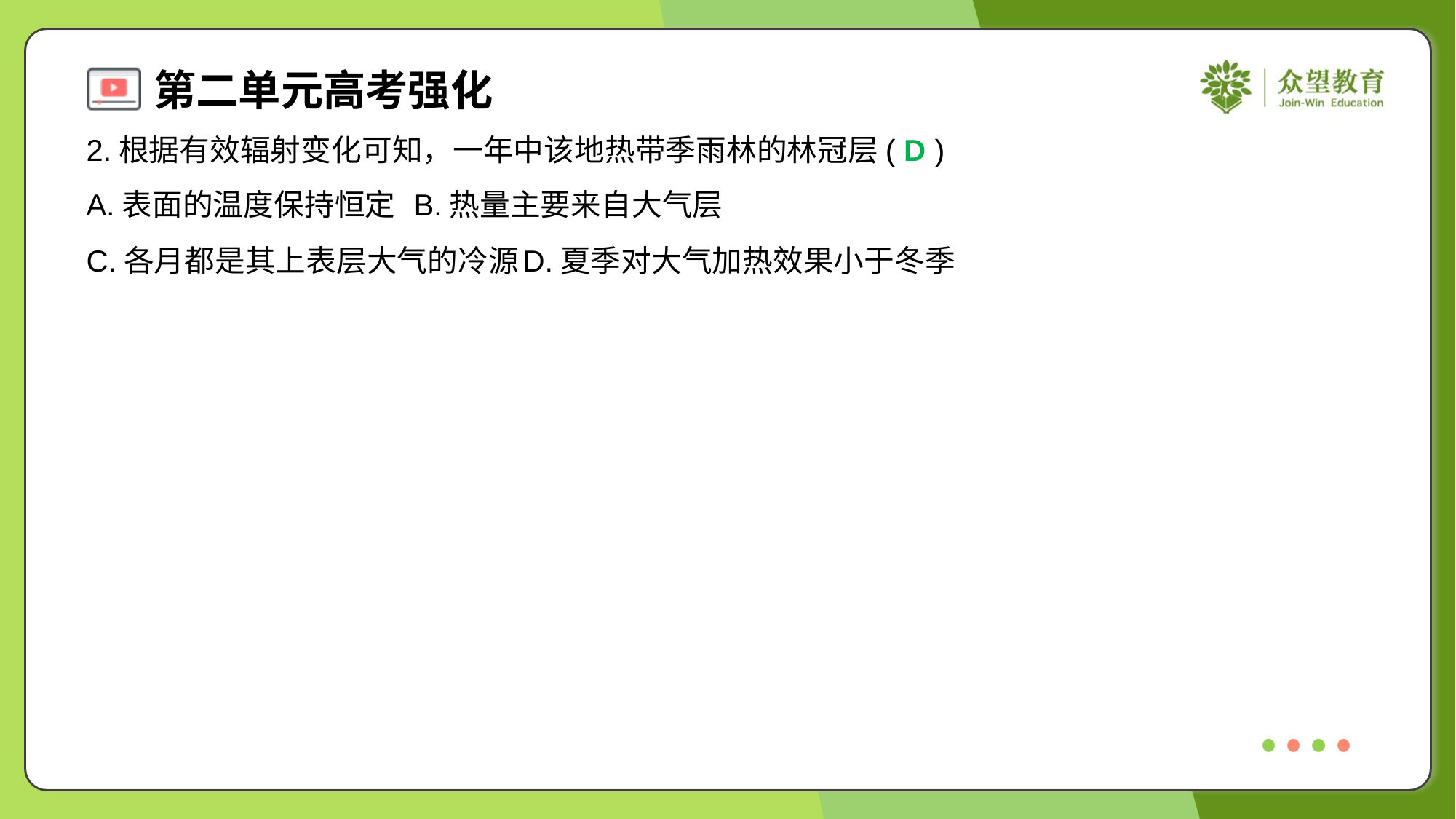

2.根据有效辐射变化可知，一年中该地热带季雨林的林冠层(     )
D
A.表面的温度保持恒定	B.热量主要来自大气层
C.各月都是其上表层大气的冷源	D.夏季对大气加热效果小于冬季